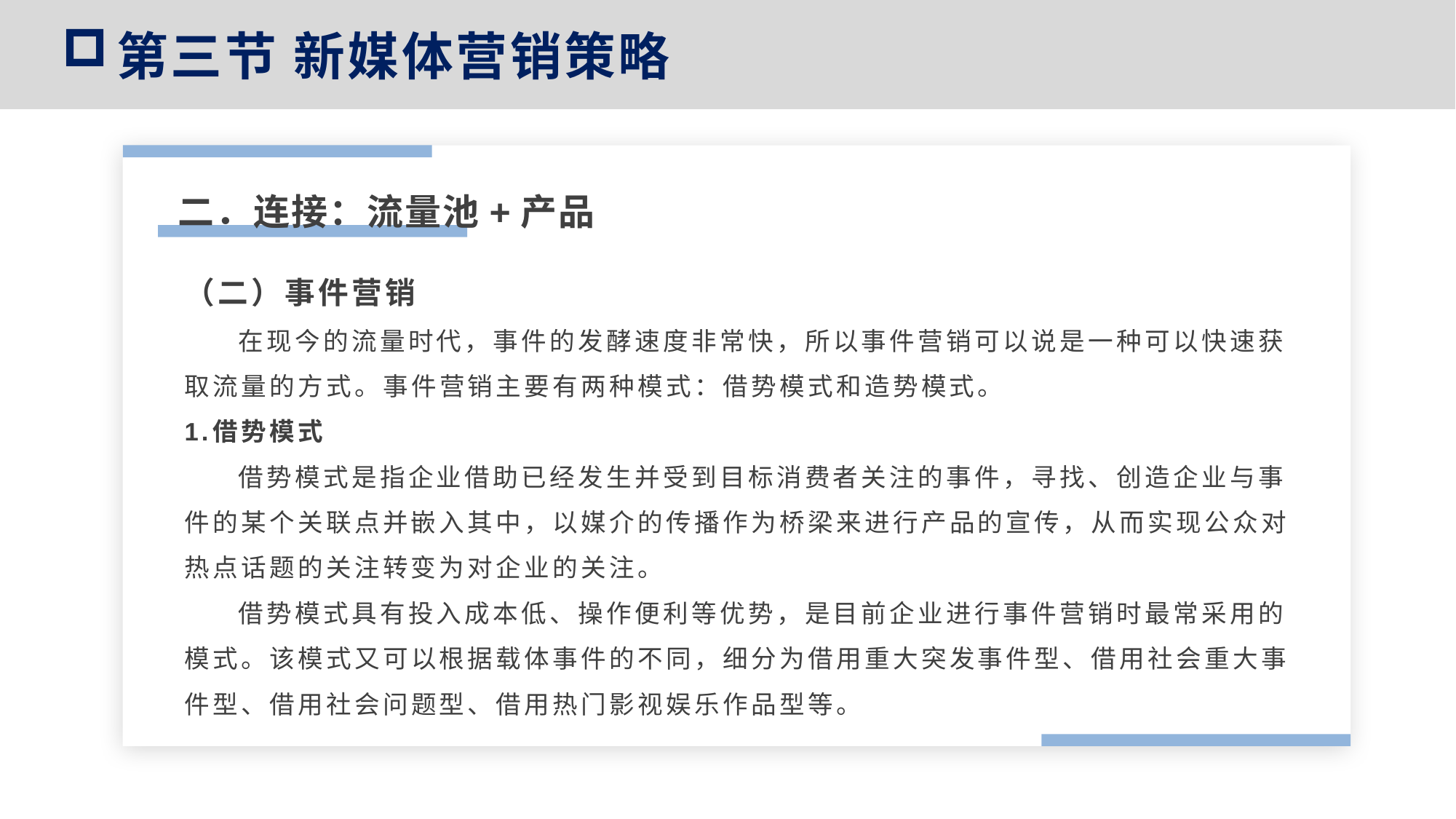

第三节 新媒体营销策略

二．连接：流量池+产品

（二）事件营销
      在现今的流量时代，事件的发酵速度非常快，所以事件营销可以说是一种可以快速获取流量的方式。事件营销主要有两种模式：借势模式和造势模式。
1.借势模式
      借势模式是指企业借助已经发生并受到目标消费者关注的事件，寻找、创造企业与事件的某个关联点并嵌入其中，以媒介的传播作为桥梁来进行产品的宣传，从而实现公众对热点话题的关注转变为对企业的关注。
      借势模式具有投入成本低、操作便利等优势，是目前企业进行事件营销时最常采用的模式。该模式又可以根据载体事件的不同，细分为借用重大突发事件型、借用社会重大事件型、借用社会问题型、借用热门影视娱乐作品型等。